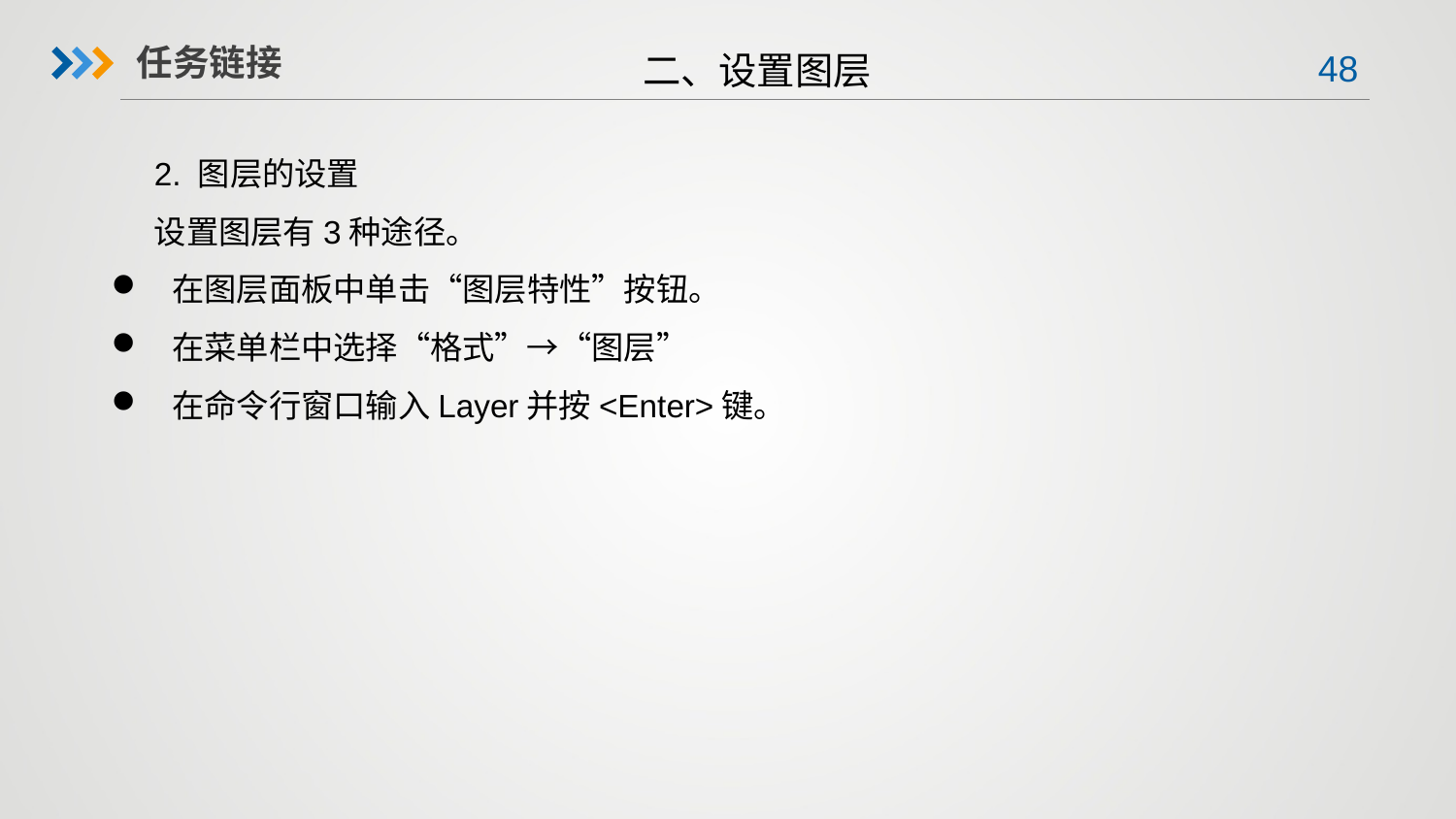

二、设置图层
任务链接
2. 图层的设置
设置图层有3种途径。
 在图层面板中单击“图层特性”按钮。
 在菜单栏中选择“格式”→“图层”
 在命令行窗口输入Layer并按<Enter>键。